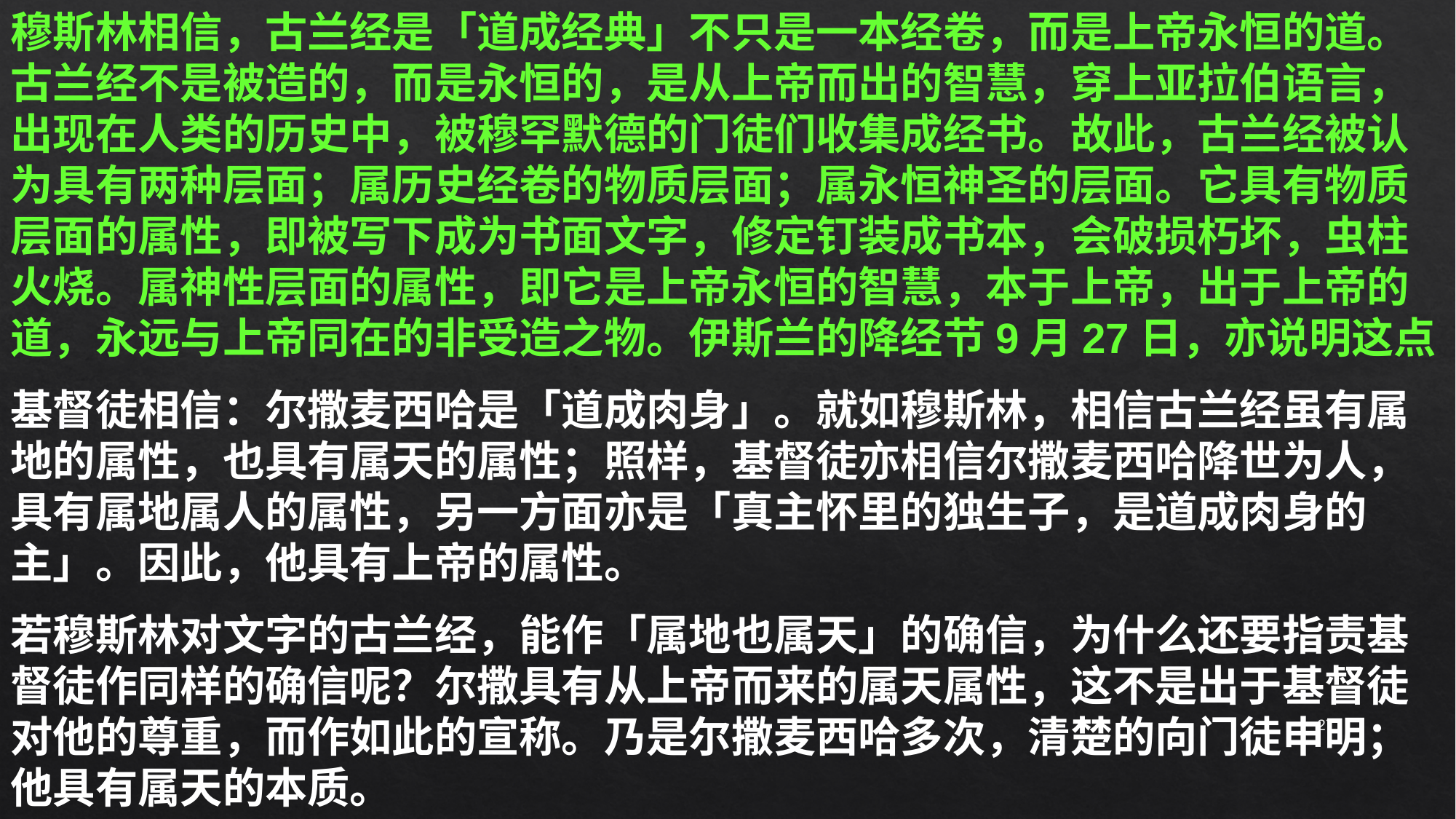

穆斯林相信，古兰经是「道成经典」不只是一本经卷，而是上帝永恒的道。古兰经不是被造的，而是永恒的，是从上帝而出的智慧，穿上亚拉伯语言，出现在人类的历史中，被穆罕默德的门徒们收集成经书。故此，古兰经被认为具有两种层面；属历史经卷的物质层面；属永恒神圣的层面。它具有物质层面的属性，即被写下成为书面文字，修定钉装成书本，会破损朽坏，虫柱火烧。属神性层面的属性，即它是上帝永恒的智慧，本于上帝，出于上帝的道，永远与上帝同在的非受造之物。伊斯兰的降经节9月27日，亦说明这点
基督徒相信：尔撒麦西哈是「道成肉身」。就如穆斯林，相信古兰经虽有属地的属性，也具有属天的属性；照样，基督徒亦相信尔撒麦西哈降世为人，具有属地属人的属性，另一方面亦是「真主怀里的独生子，是道成肉身的主」。因此，他具有上帝的属性。
若穆斯林对文字的古兰经，能作「属地也属天」的确信，为什么还要指责基督徒作同样的确信呢？尔撒具有从上帝而来的属天属性，这不是出于基督徒对他的尊重，而作如此的宣称。乃是尔撒麦西哈多次，清楚的向门徒申明；他具有属天的本质。
27